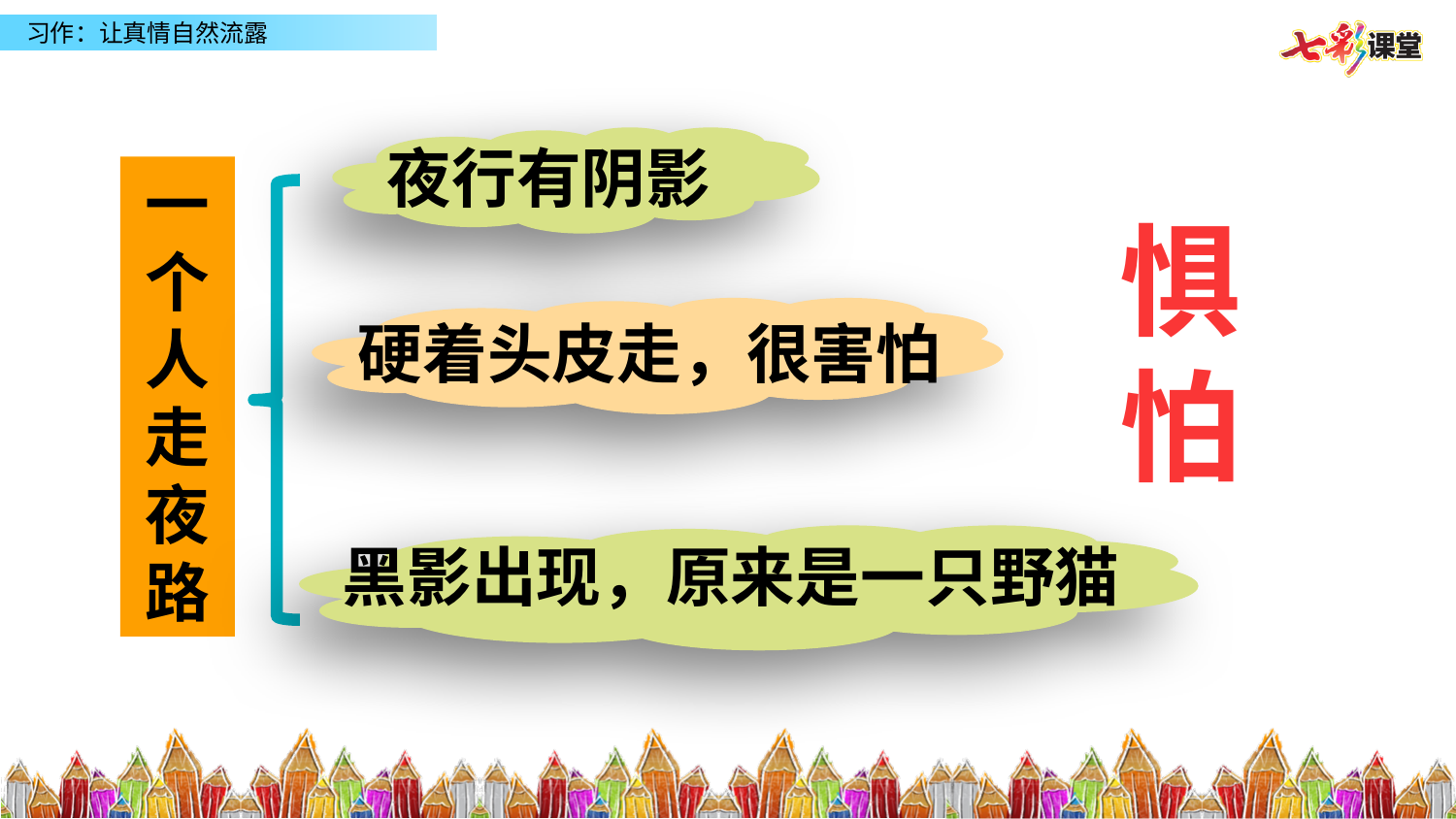

夜行有阴影
一个人走夜路

惧
怕

硬着头皮走，很害怕

黑影出现，原来是一只野猫